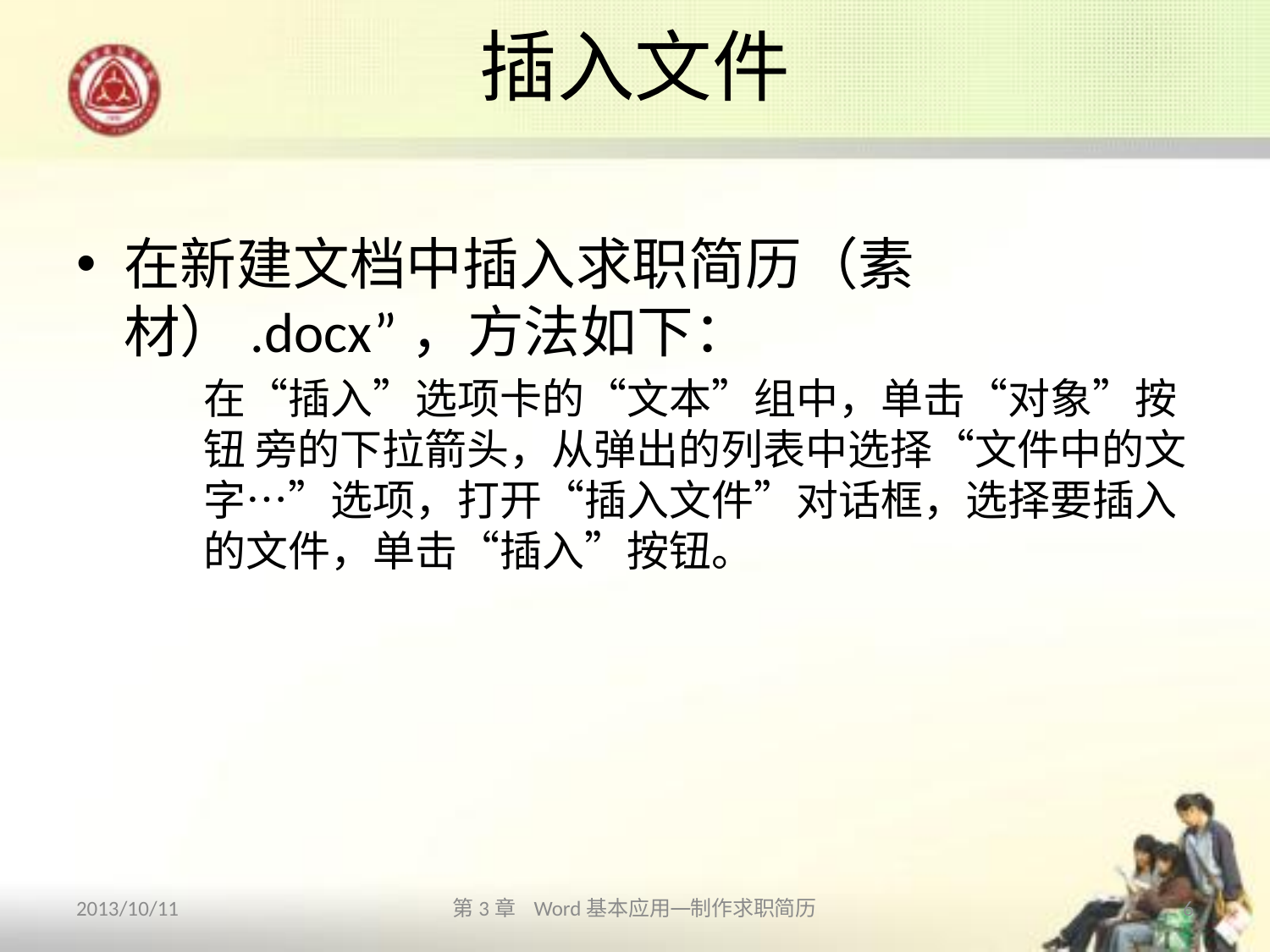

# 插入文件
在新建文档中插入求职简历（素材）.docx”，方法如下：
在“插入”选项卡的“文本”组中，单击“对象”按钮 旁的下拉箭头，从弹出的列表中选择“文件中的文字…”选项，打开“插入文件”对话框，选择要插入的文件，单击“插入”按钮。
2013/10/11
第3章  Word基本应用—制作求职简历
6